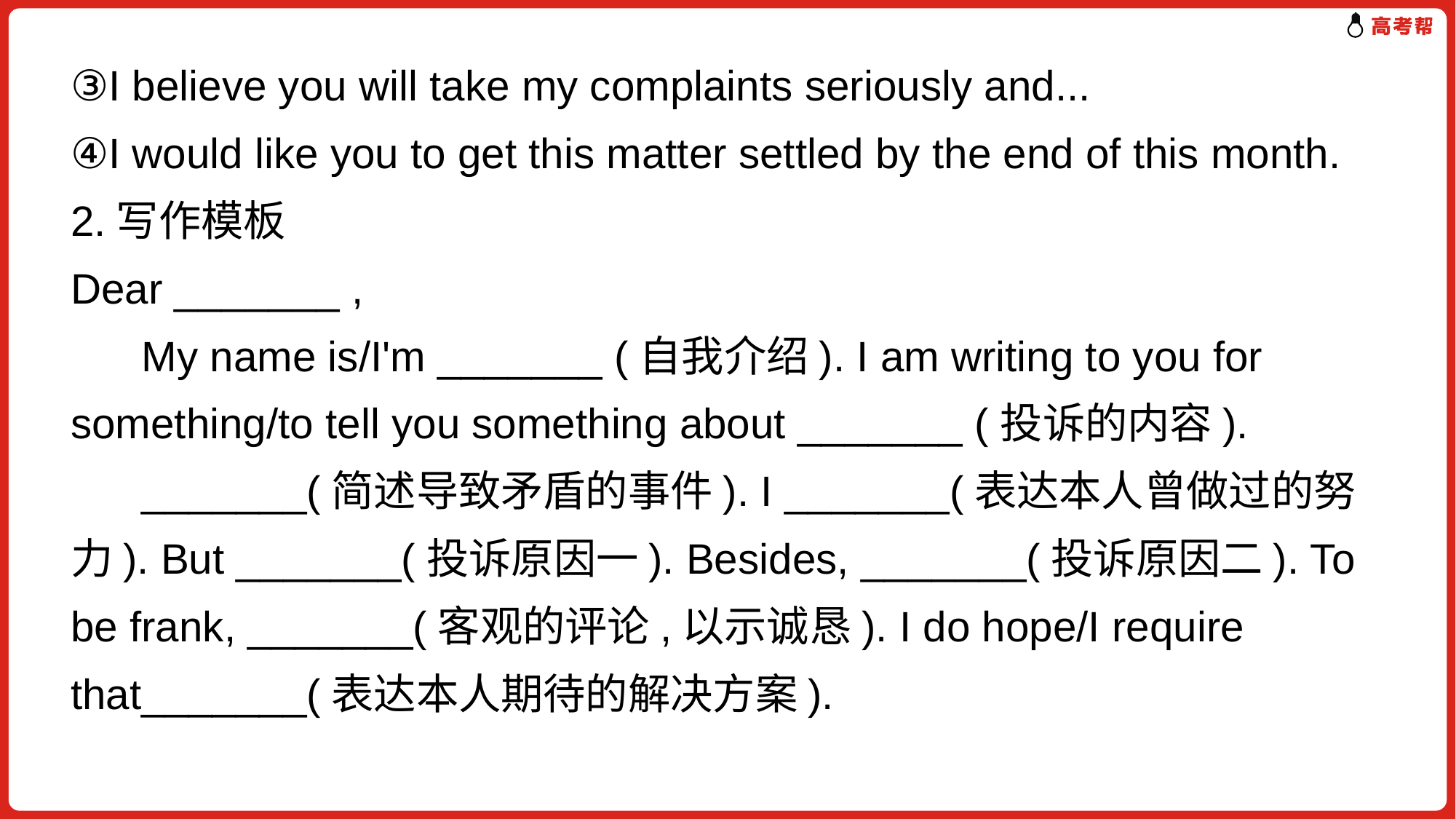

③I believe you will take my complaints seriously and...
④I would like you to get this matter settled by the end of this month.
2.写作模板
Dear _______ ,
      My name is/I'm _______ (自我介绍). I am writing to you for something/to tell you something about _______ (投诉的内容).
      _______(简述导致矛盾的事件). I _______(表达本人曾做过的努力). But _______(投诉原因一). Besides, _______(投诉原因二). To be frank, _______(客观的评论,以示诚恳). I do hope/I require that_______(表达本人期待的解决方案).